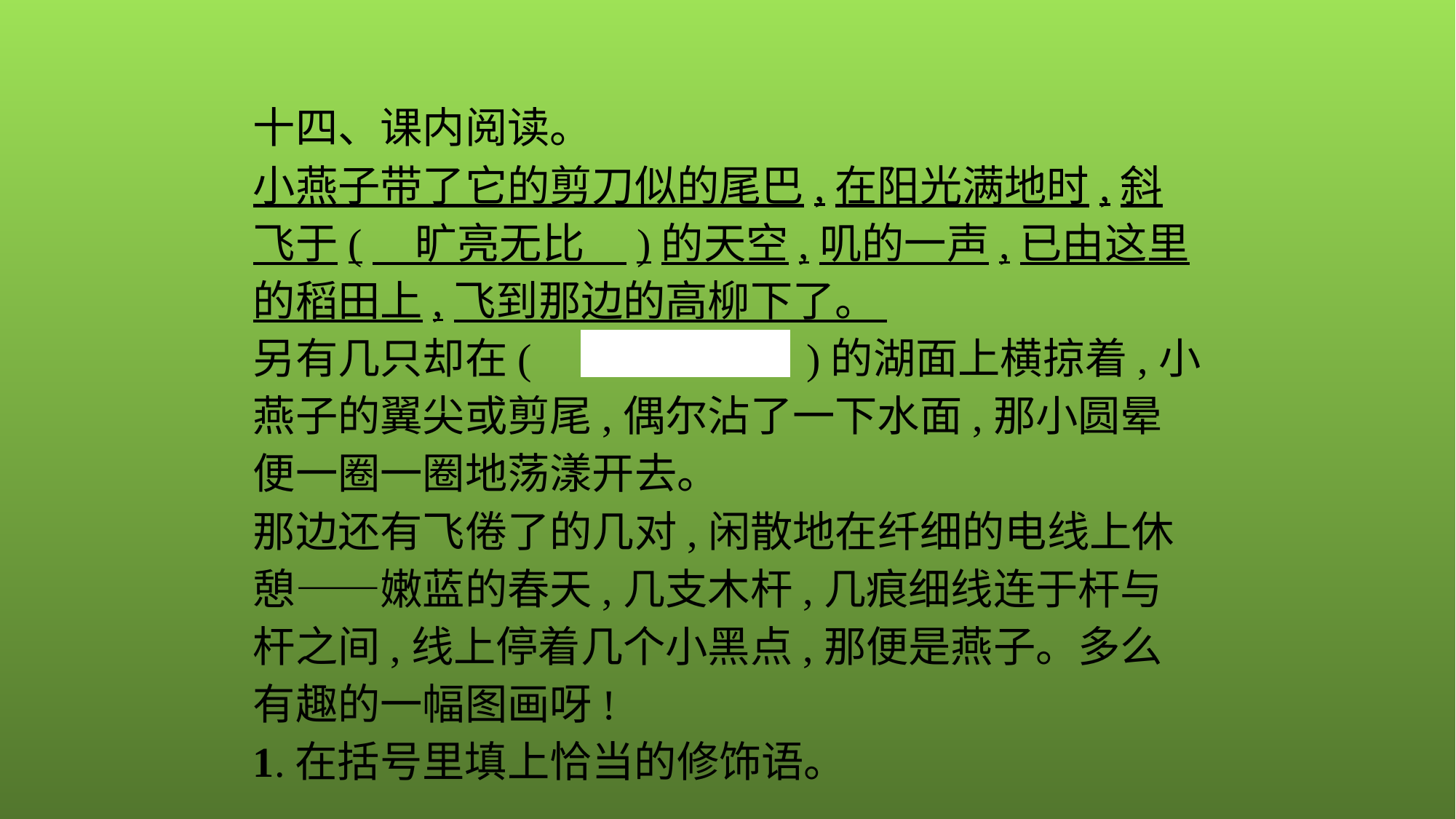

十四、课内阅读。
小燕子带了它的剪刀似的尾巴,在阳光满地时,斜飞于(　旷亮无比　)的天空,叽的一声,已由这里的稻田上,飞到那边的高柳下了。
另有几只却在(　波光粼粼　)的湖面上横掠着,小燕子的翼尖或剪尾,偶尔沾了一下水面,那小圆晕便一圈一圈地荡漾开去。
那边还有飞倦了的几对,闲散地在纤细的电线上休憩——嫩蓝的春天,几支木杆,几痕细线连于杆与杆之间,线上停着几个小黑点,那便是燕子。多么有趣的一幅图画呀!
1.在括号里填上恰当的修饰语。